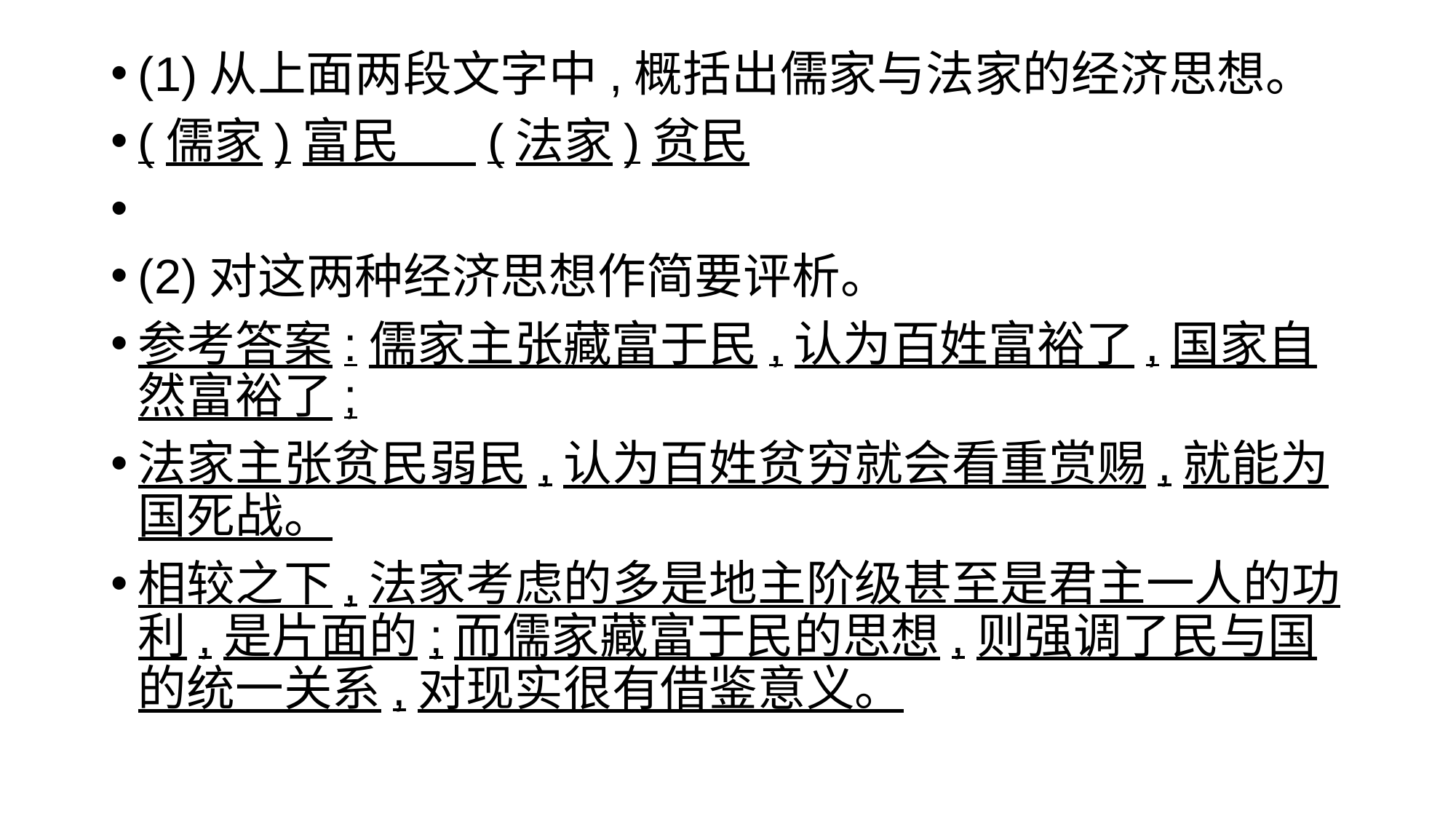

#
(1)从上面两段文字中,概括出儒家与法家的经济思想。
(儒家)富民       (法家)贫民

(2)对这两种经济思想作简要评析。
参考答案:儒家主张藏富于民,认为百姓富裕了,国家自然富裕了;
法家主张贫民弱民,认为百姓贫穷就会看重赏赐,就能为国死战。
相较之下,法家考虑的多是地主阶级甚至是君主一人的功利,是片面的;而儒家藏富于民的思想,则强调了民与国的统一关系,对现实很有借鉴意义。